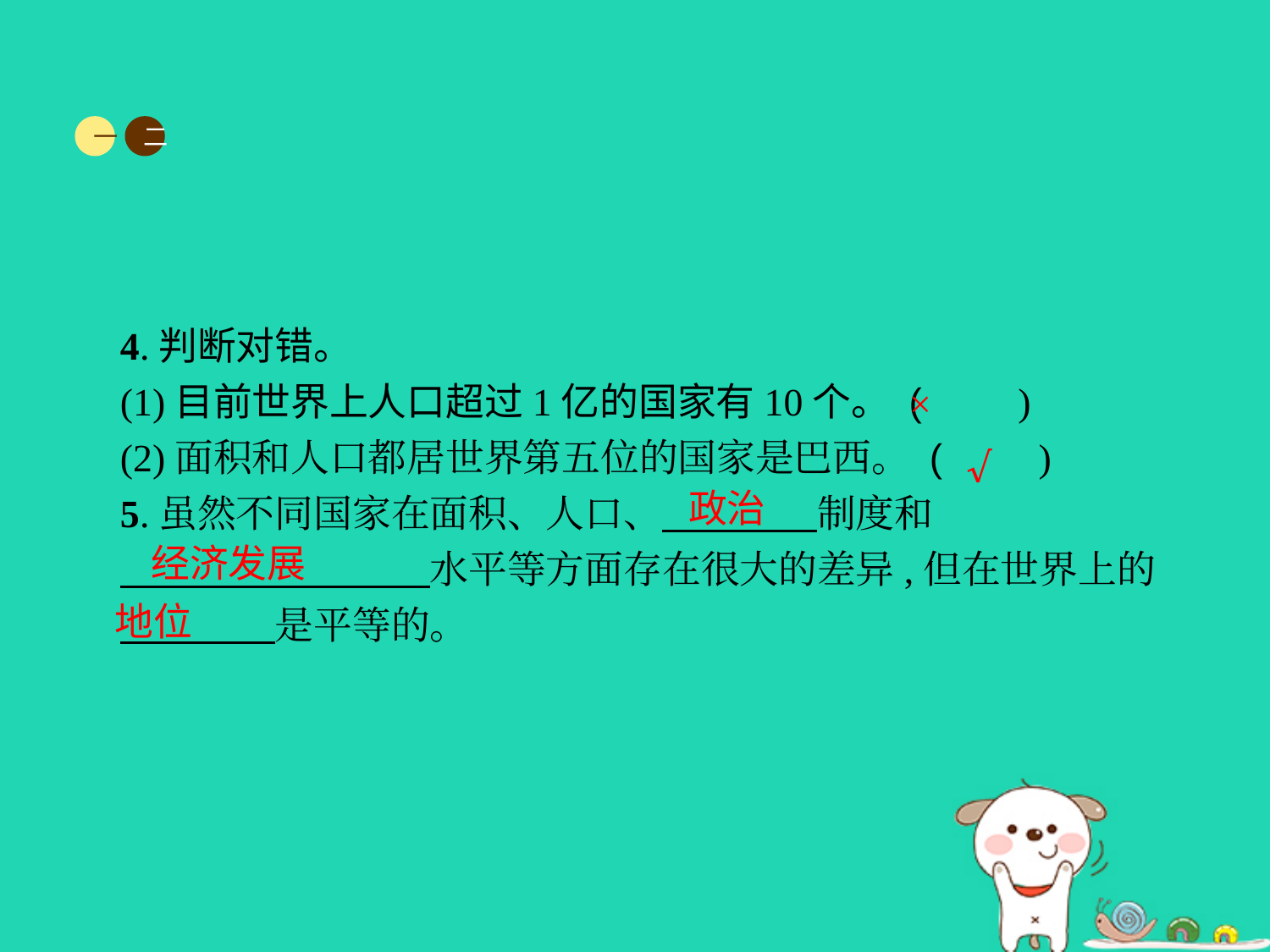

一
二
4.判断对错。
(1)目前世界上人口超过1亿的国家有10个。 (　　)
(2)面积和人口都居世界第五位的国家是巴西。 (　　)
5.虽然不同国家在面积、人口、　　　　制度和
　　　　　　　　水平等方面存在很大的差异,但在世界上的
　　　　是平等的。
×
√
政治
经济发展
地位